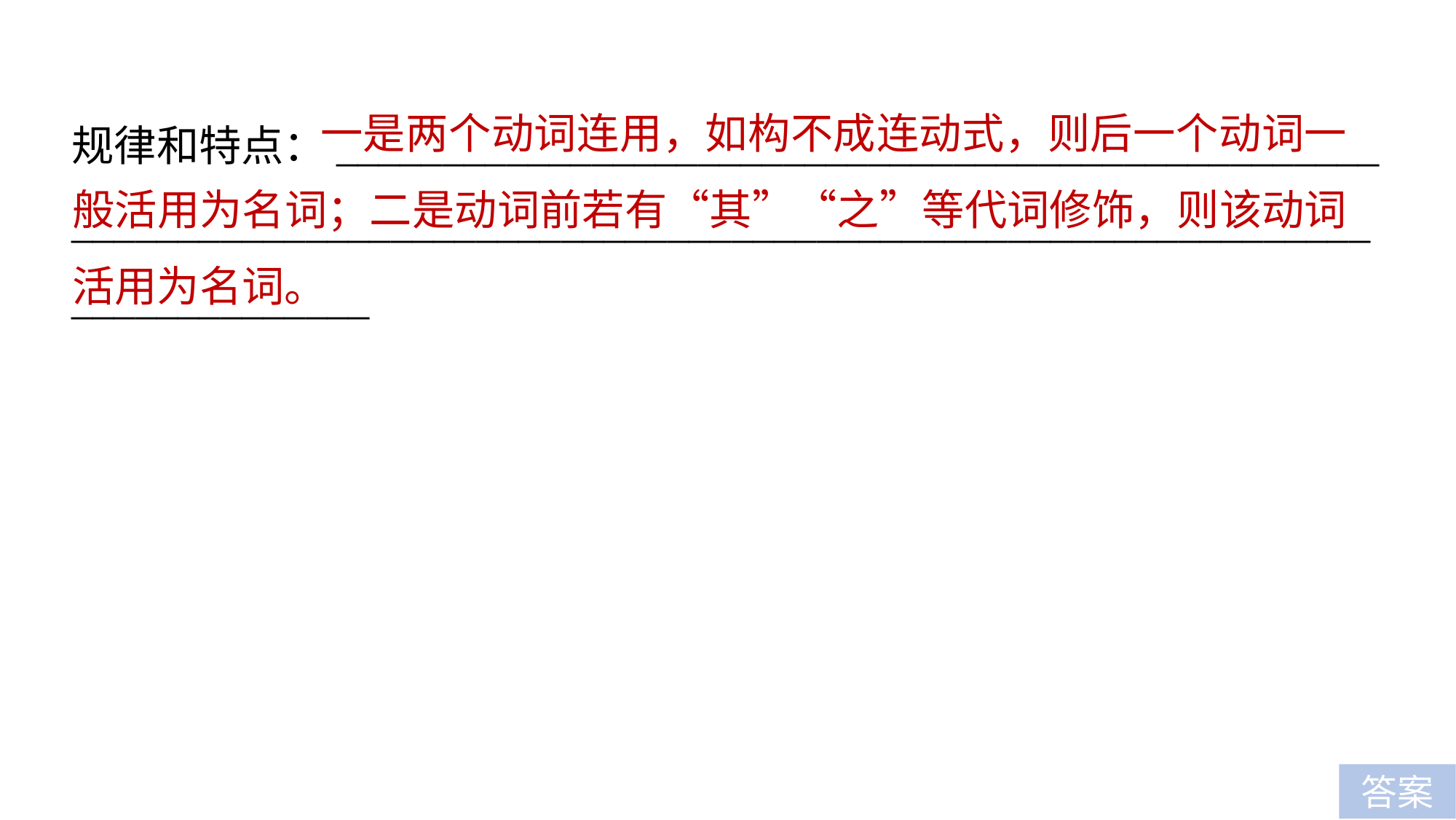

一是两个动词连用，如构不成连动式，则后一个动词一般活用为名词；二是动词前若有“其”“之”等代词修饰，则该动词活用为名词。
规律和特点：_________________________________________________
___________________________________________________________________________
答案